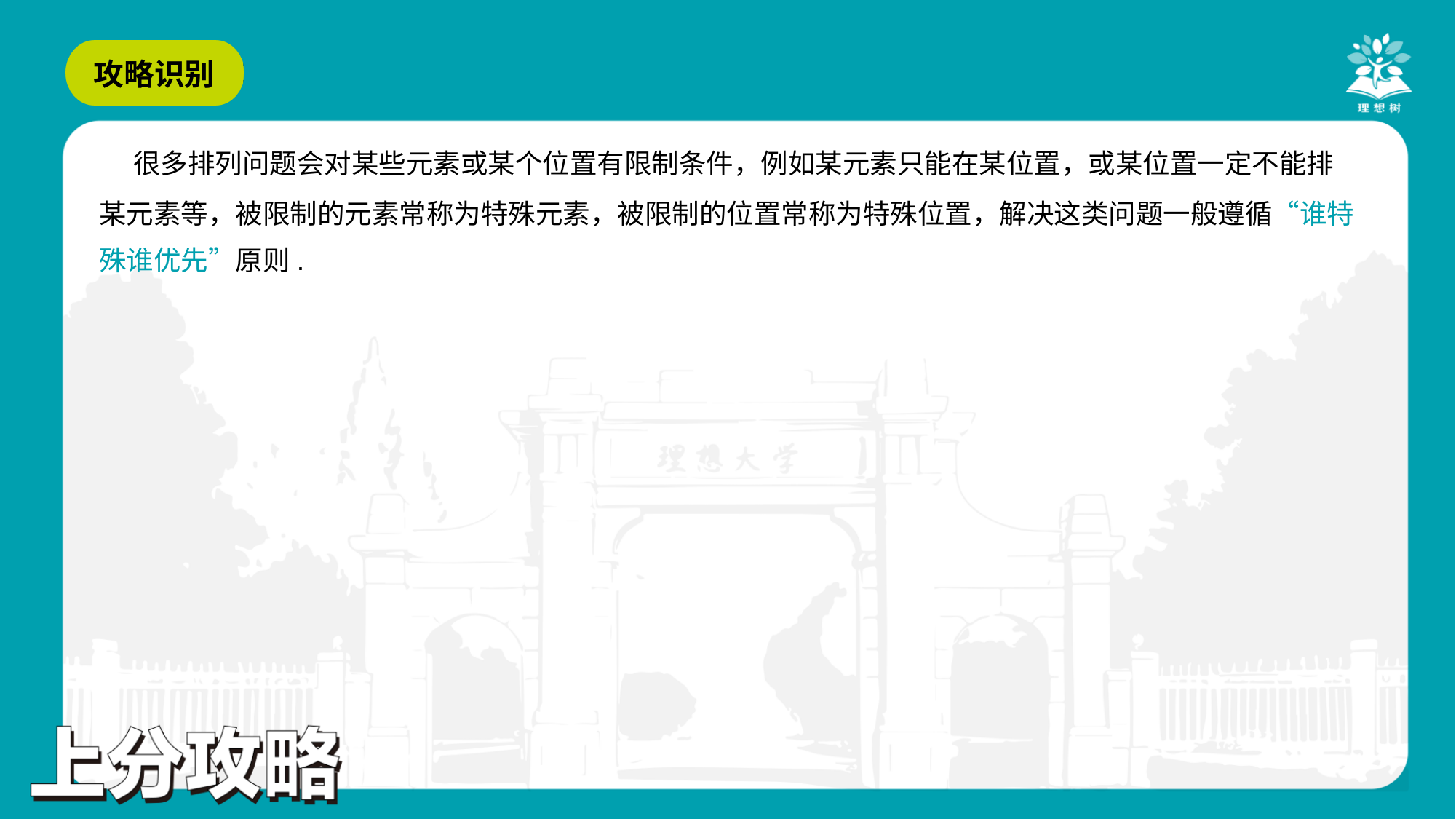

很多排列问题会对某些元素或某个位置有限制条件，例如某元素只能在某位置，或某位置一定不能排
某元素等，被限制的元素常称为特殊元素，被限制的位置常称为特殊位置，解决这类问题一般遵循“谁特
殊谁优先”原则.